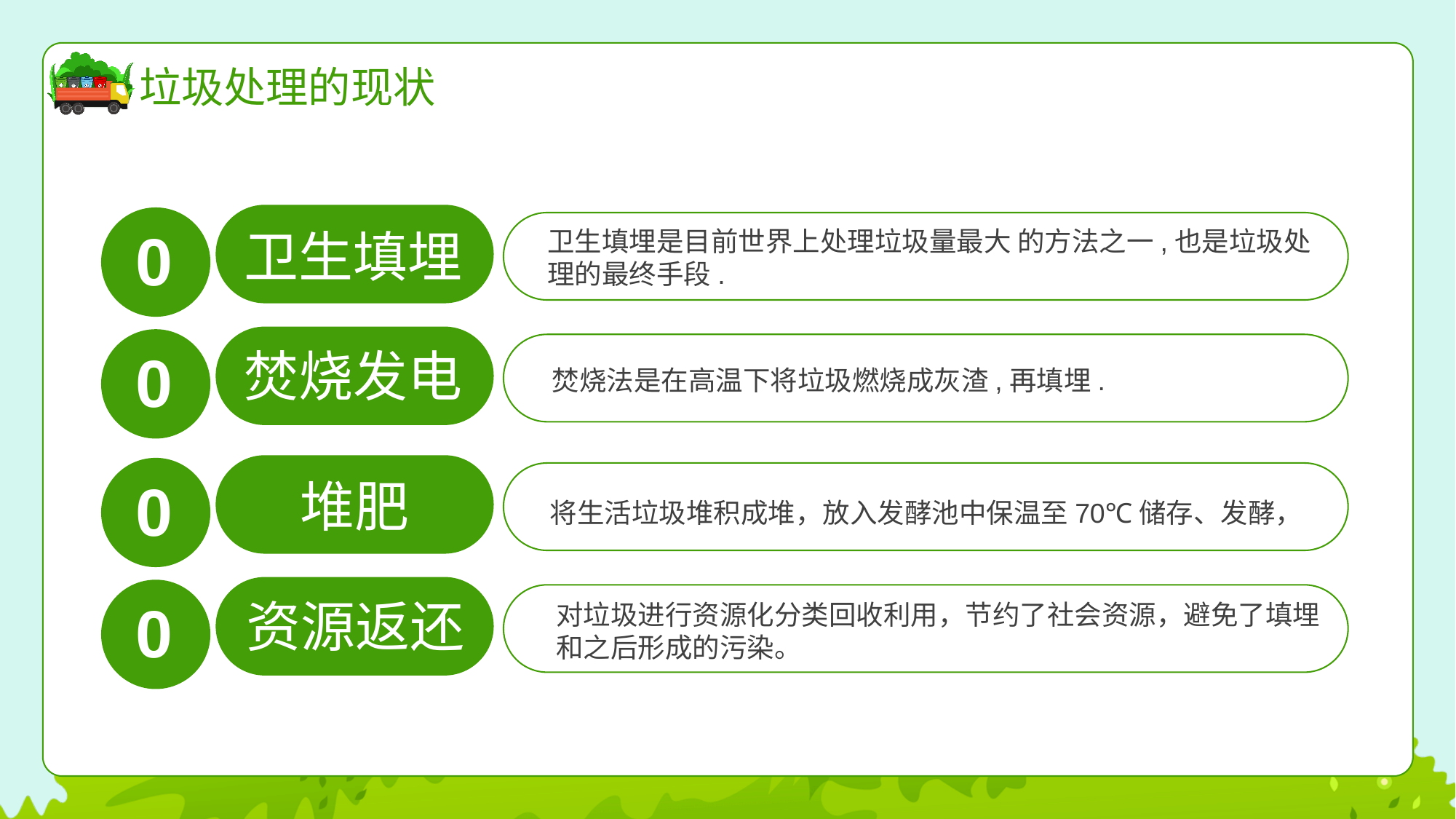

垃圾处理的现状

01
卫生填埋
卫生填埋是目前世界上处理垃圾量最大 的方法之一,也是垃圾处理的最终手段.

02
焚烧发电
焚烧法是在高温下将垃圾燃烧成灰渣,再填埋.

03
堆肥
将生活垃圾堆积成堆，放入发酵池中保温至70℃储存、发酵，

04
资源返还
对垃圾进行资源化分类回收利用，节约了社会资源，避免了填埋和之后形成的污染。